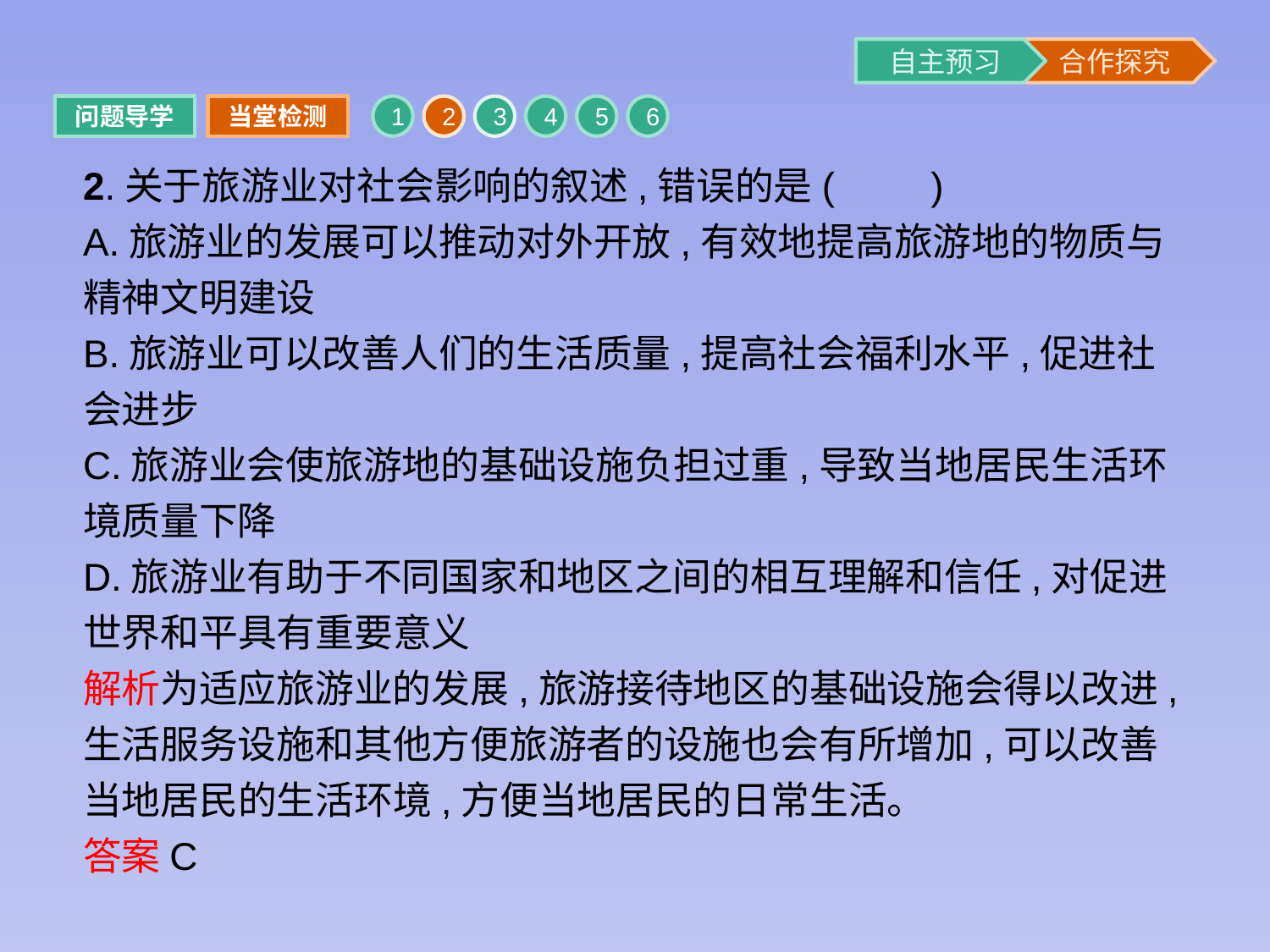

问题导学
当堂检测
1
2
3
4
5
6
2.关于旅游业对社会影响的叙述,错误的是(　　)
A.旅游业的发展可以推动对外开放,有效地提高旅游地的物质与精神文明建设
B.旅游业可以改善人们的生活质量,提高社会福利水平,促进社会进步
C.旅游业会使旅游地的基础设施负担过重,导致当地居民生活环境质量下降
D.旅游业有助于不同国家和地区之间的相互理解和信任,对促进世界和平具有重要意义
解析为适应旅游业的发展,旅游接待地区的基础设施会得以改进,生活服务设施和其他方便旅游者的设施也会有所增加,可以改善当地居民的生活环境,方便当地居民的日常生活。
答案C